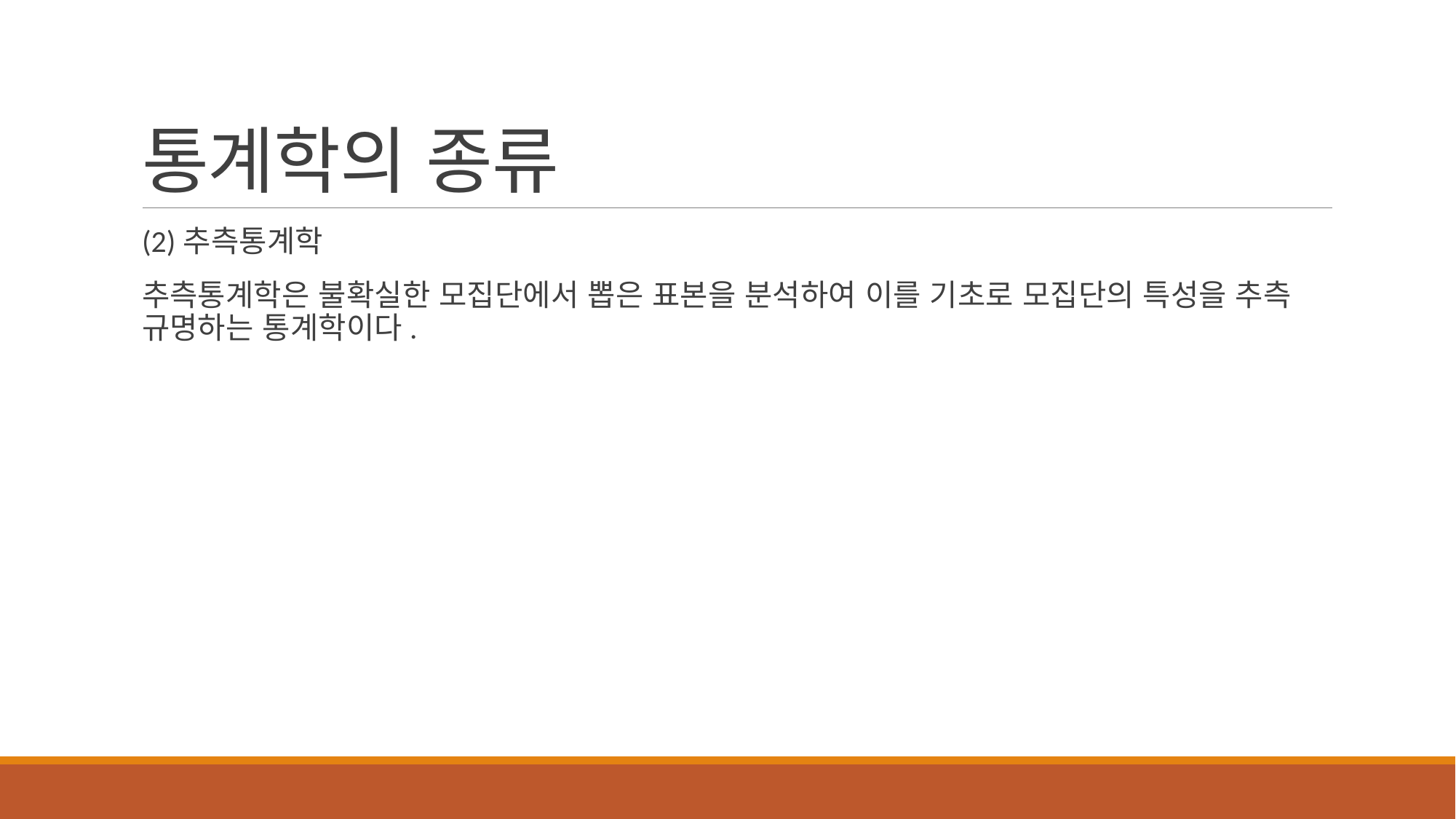

# 통계학의 종류
(2)추측통계학
추측통계학은 불확실한 모집단에서 뽑은 표본을 분석하여 이를 기초로 모집단의 특성을 추측 규명하는 통계학이다.